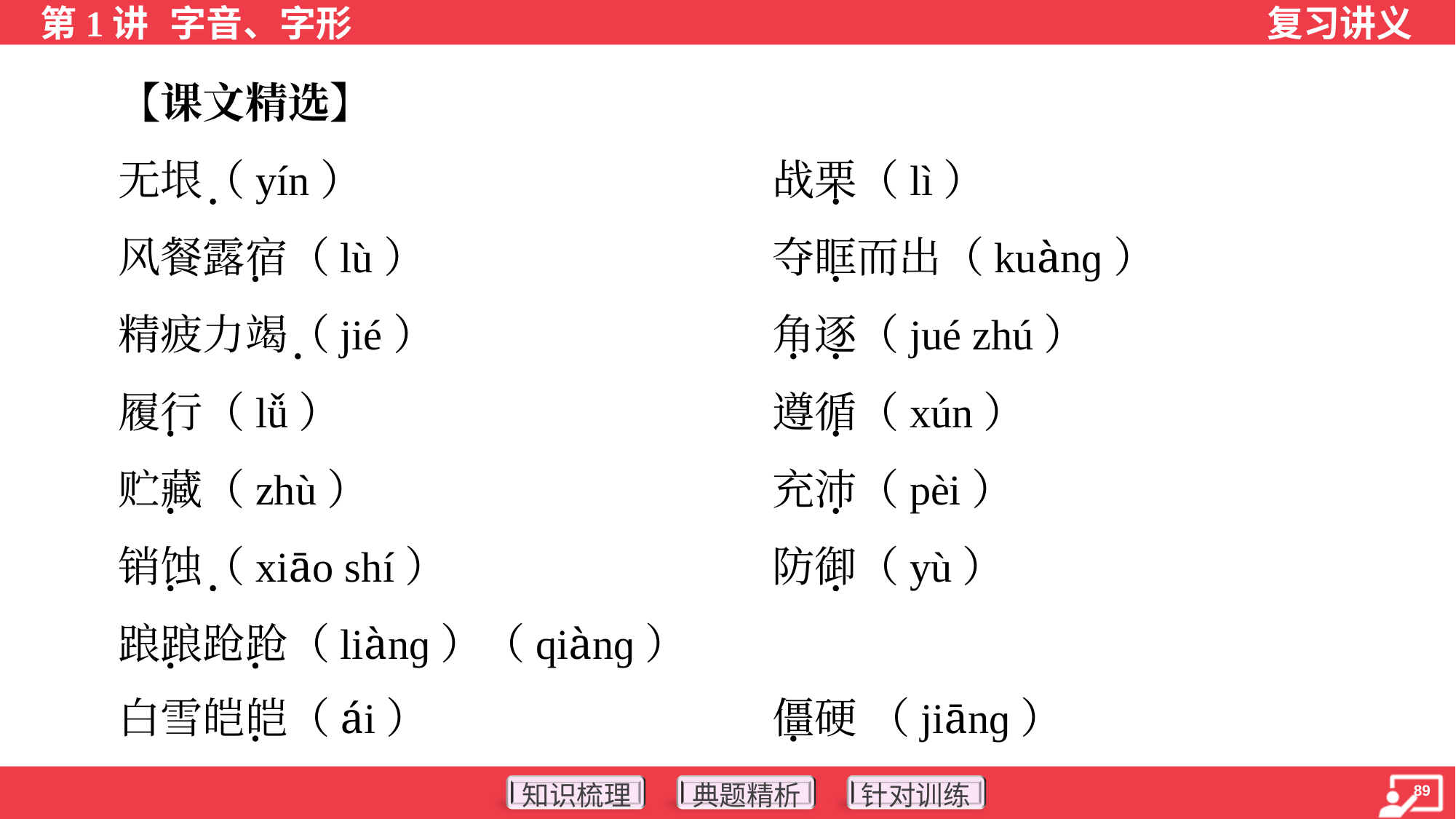

【课文精选】
    无垠（yín）	战栗（lì）
    风餐露宿（lù）	夺眶而出（kuànɡ）
    精疲力竭（jié）	角逐（jué zhú）
    履行（lǚ）	遵循（xún）
    贮藏（zhù）	充沛（pèi）
    销蚀（xiāo shí）	防御（yù）
    踉踉跄跄（liànɡ）（qiànɡ）
    白雪皑皑（ái）	僵硬 （jiānɡ）